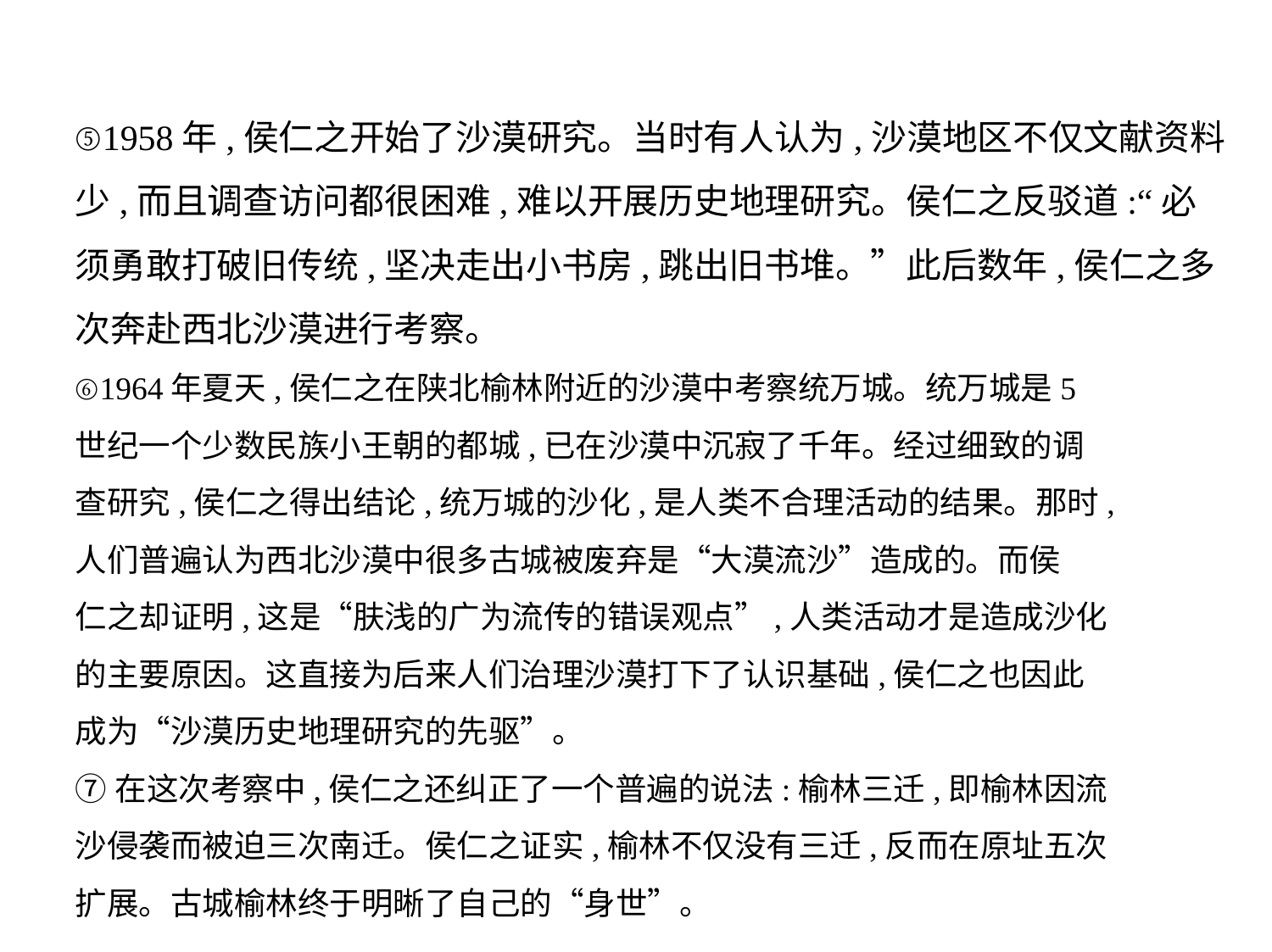

⑤1958年,侯仁之开始了沙漠研究。当时有人认为,沙漠地区不仅文献资料
少,而且调查访问都很困难,难以开展历史地理研究。侯仁之反驳道:“必
须勇敢打破旧传统,坚决走出小书房,跳出旧书堆。”此后数年,侯仁之多
次奔赴西北沙漠进行考察。
⑥1964年夏天,侯仁之在陕北榆林附近的沙漠中考察统万城。统万城是5
世纪一个少数民族小王朝的都城,已在沙漠中沉寂了千年。经过细致的调
查研究,侯仁之得出结论,统万城的沙化,是人类不合理活动的结果。那时,
人们普遍认为西北沙漠中很多古城被废弃是“大漠流沙”造成的。而侯
仁之却证明,这是“肤浅的广为流传的错误观点”,人类活动才是造成沙化
的主要原因。这直接为后来人们治理沙漠打下了认识基础,侯仁之也因此
成为“沙漠历史地理研究的先驱”。
⑦在这次考察中,侯仁之还纠正了一个普遍的说法:榆林三迁,即榆林因流
沙侵袭而被迫三次南迁。侯仁之证实,榆林不仅没有三迁,反而在原址五次
扩展。古城榆林终于明晰了自己的“身世”。